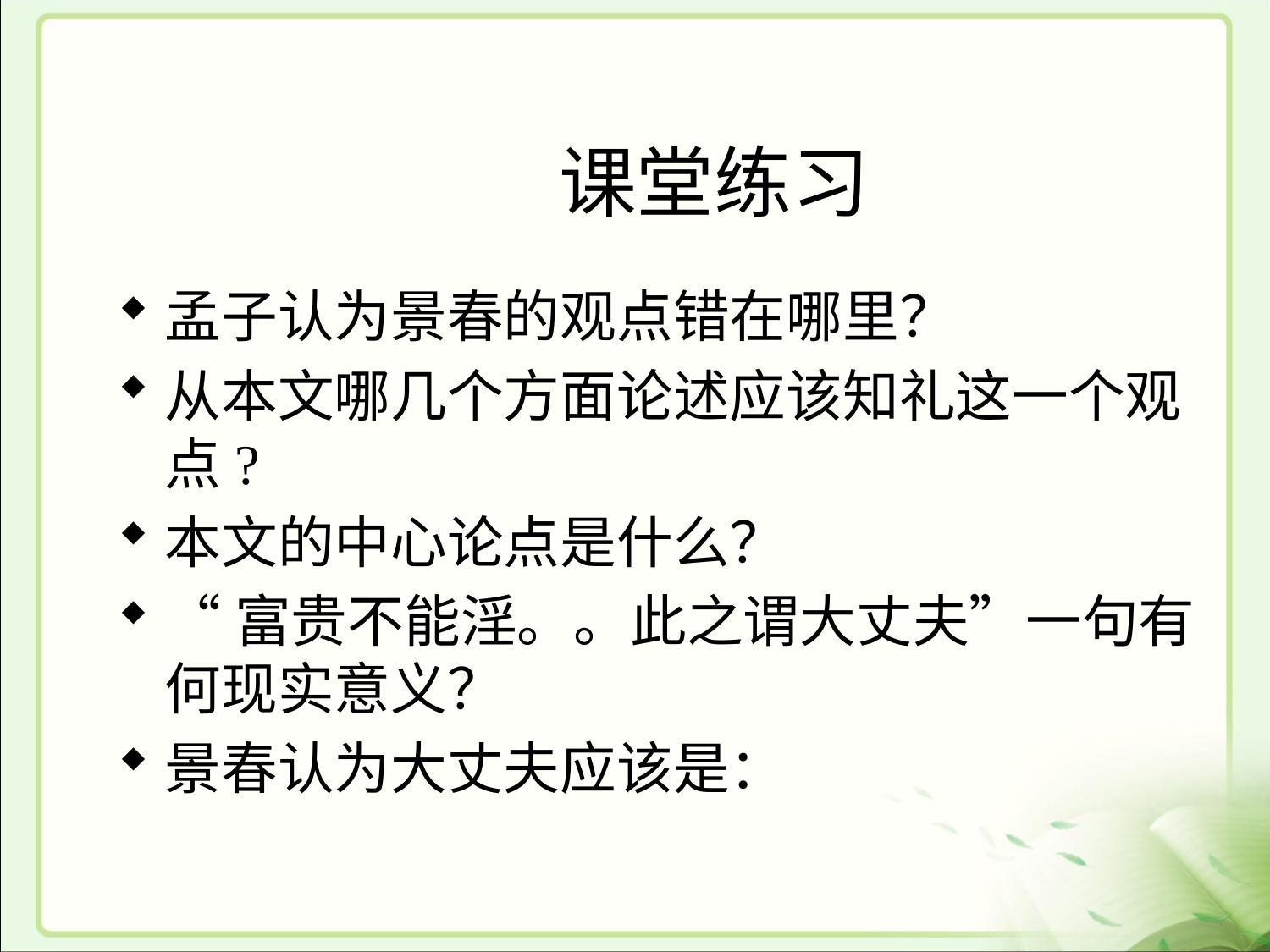

# 课堂练习
孟子认为景春的观点错在哪里？
从本文哪几个方面论述应该知礼这一个观点?
本文的中心论点是什么？
“富贵不能淫。。此之谓大丈夫”一句有何现实意义？
景春认为大丈夫应该是：